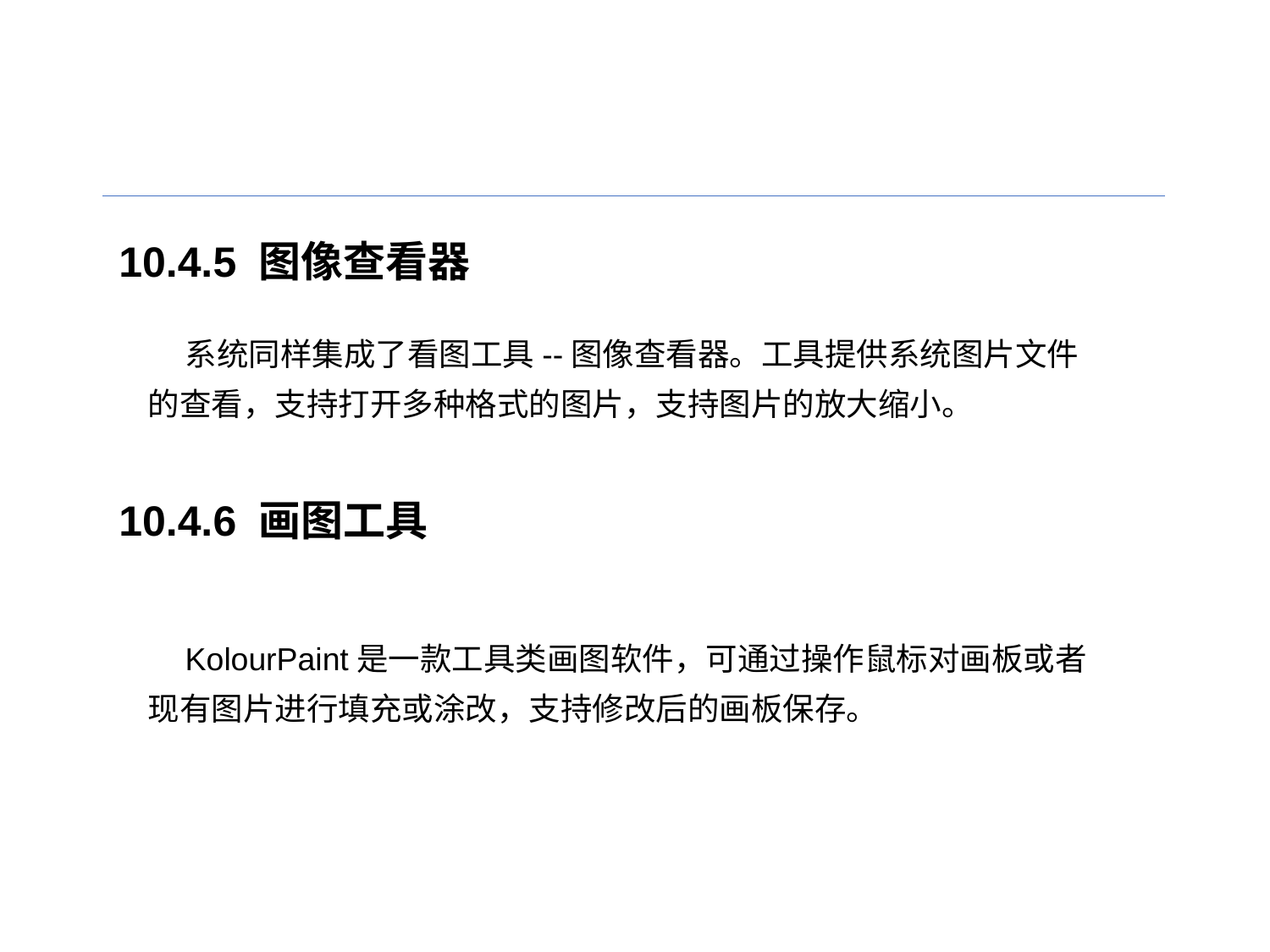

10.4.5 图像查看器
系统同样集成了看图工具--图像查看器。工具提供系统图片文件的查看，支持打开多种格式的图片，支持图片的放大缩小。
10.4.6 画图工具
KolourPaint是一款工具类画图软件，可通过操作鼠标对画板或者现有图片进行填充或涂改，支持修改后的画板保存。